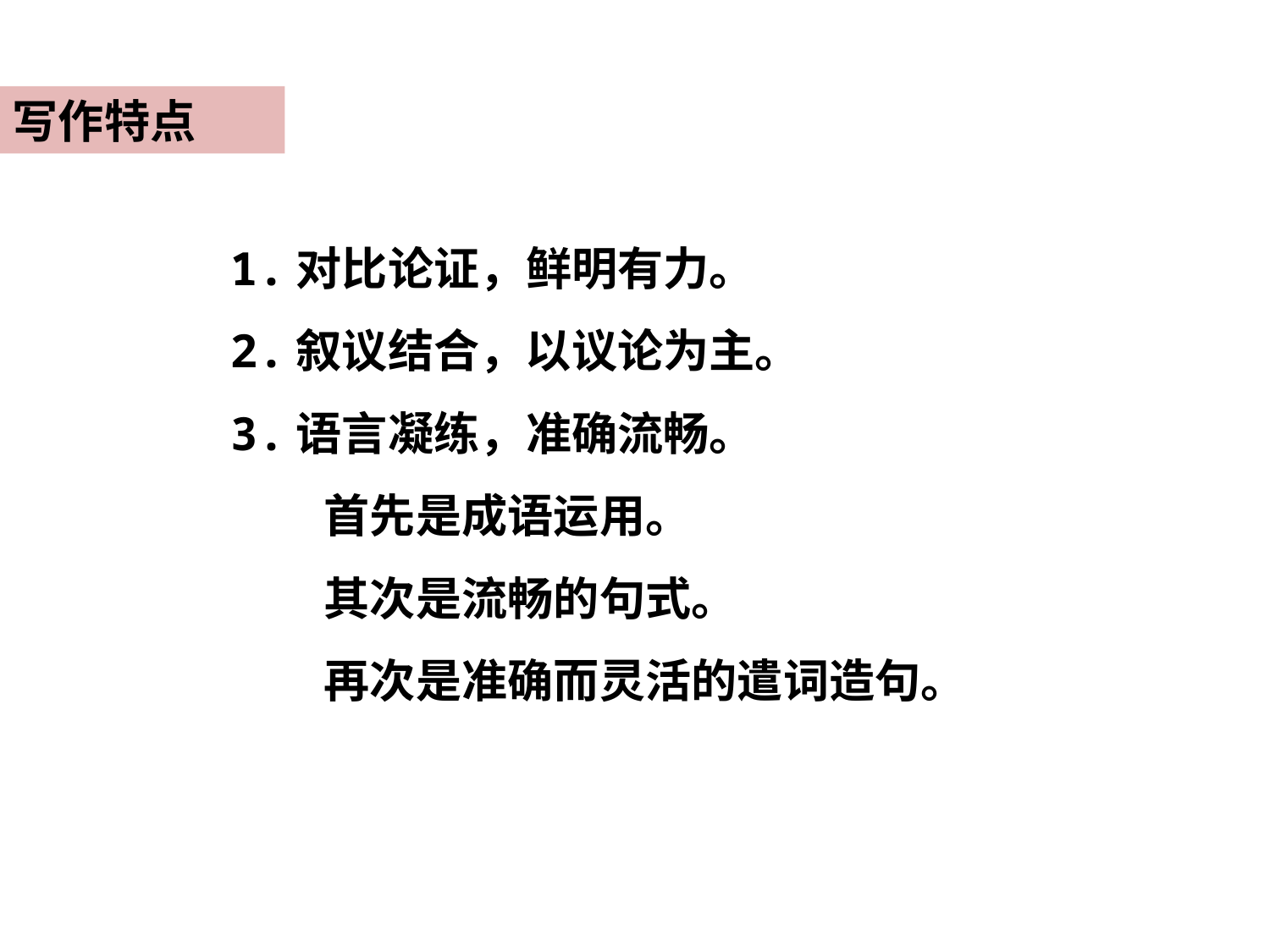

写作特点
1.对比论证，鲜明有力。
2.叙议结合，以议论为主。
3.语言凝练，准确流畅。
        首先是成语运用。
        其次是流畅的句式。
        再次是准确而灵活的遣词造句。